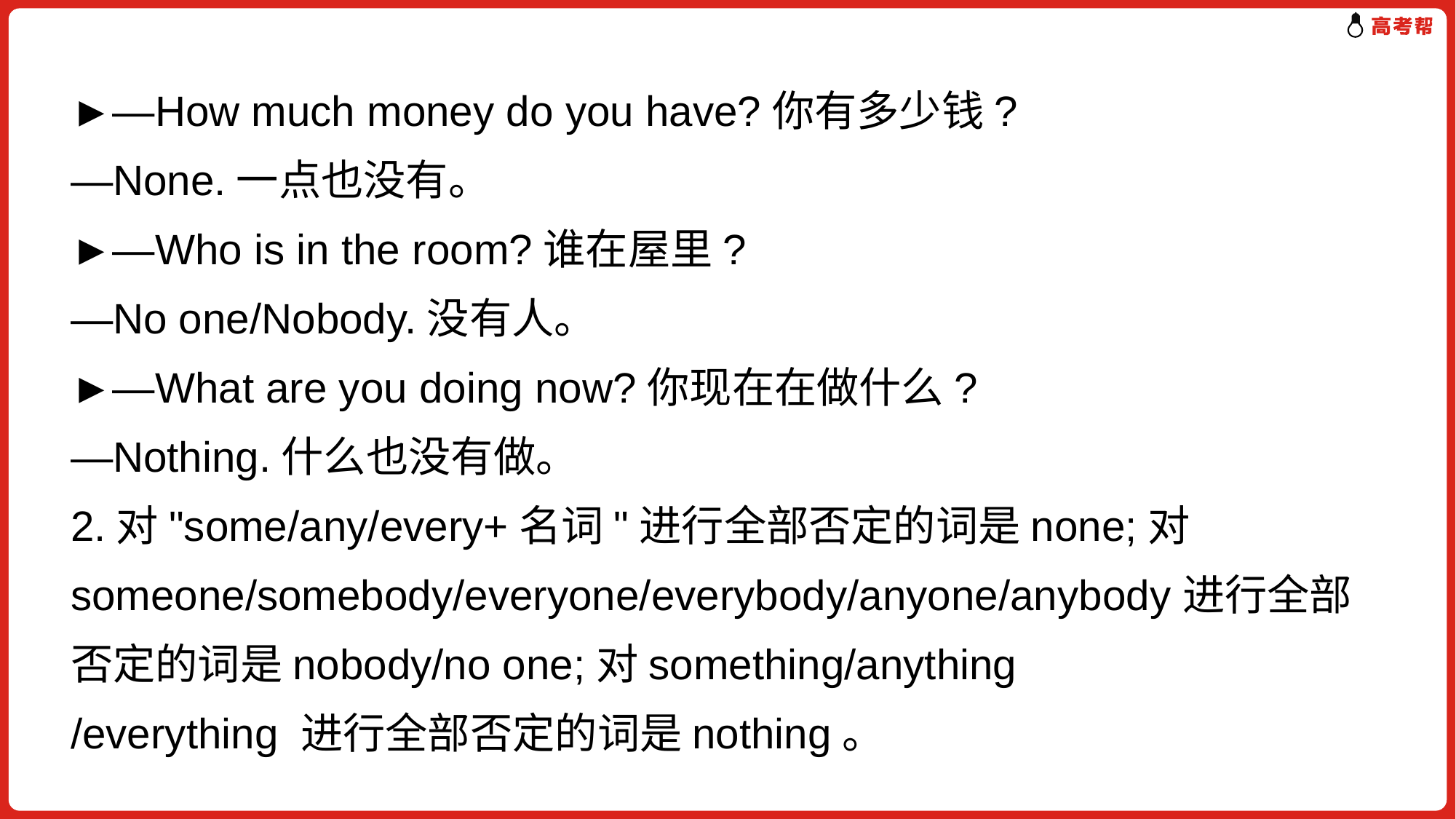

►—How much money do you have?你有多少钱?
—None.一点也没有。
►—Who is in the room?谁在屋里?
—No one/Nobody.没有人。
►—What are you doing now?你现在在做什么?
—Nothing.什么也没有做。
2.对"some/any/every+名词"进行全部否定的词是none;对someone/somebody/everyone/everybody/anyone/anybody进行全部否定的词是nobody/no one;对something/anything
/everything 进行全部否定的词是nothing。